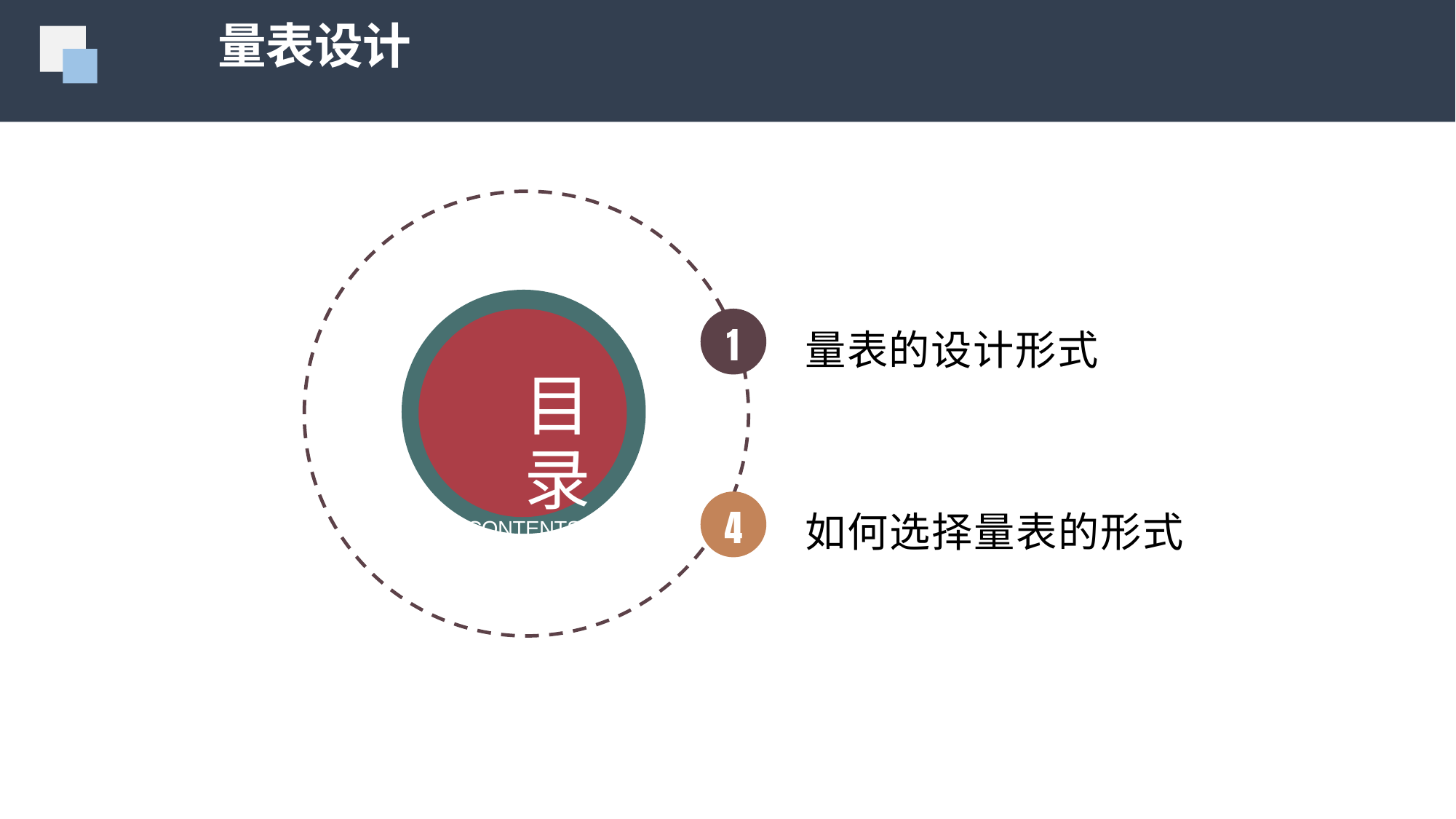

量表设计

量表的设计形式

如何选择量表的形式

1

4

目录
CONTENTS